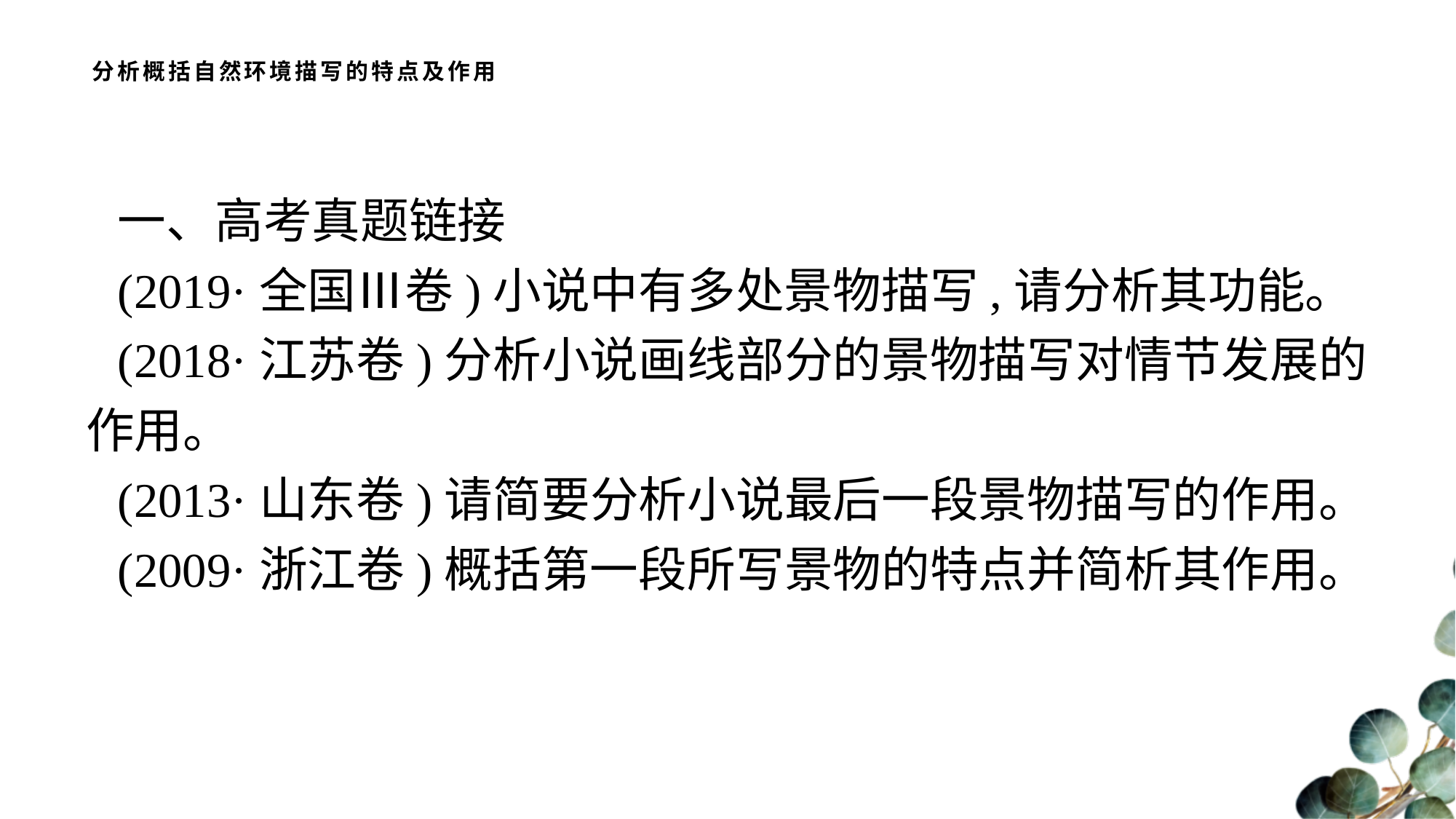

# 分析概括自然环境描写的特点及作用
一、高考真题链接
(2019·全国Ⅲ卷)小说中有多处景物描写,请分析其功能。
(2018·江苏卷)分析小说画线部分的景物描写对情节发展的作用。
(2013·山东卷)请简要分析小说最后一段景物描写的作用。
(2009·浙江卷)概括第一段所写景物的特点并简析其作用。